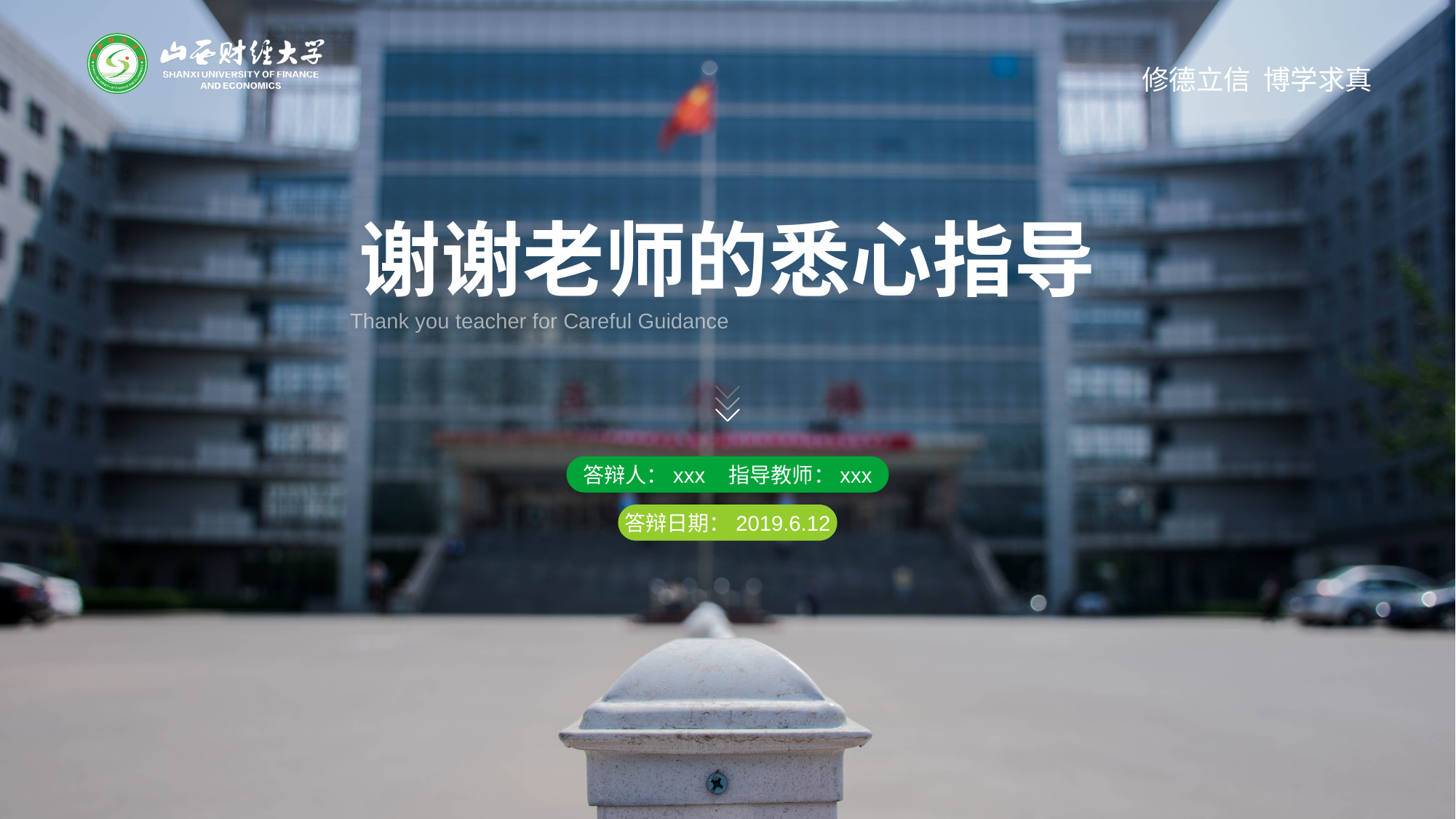

谢谢老师的悉心指导
Thank you teacher for Careful Guidance

答辩人：xxx   指导教师：xxx

答辩日期：2019.6.12